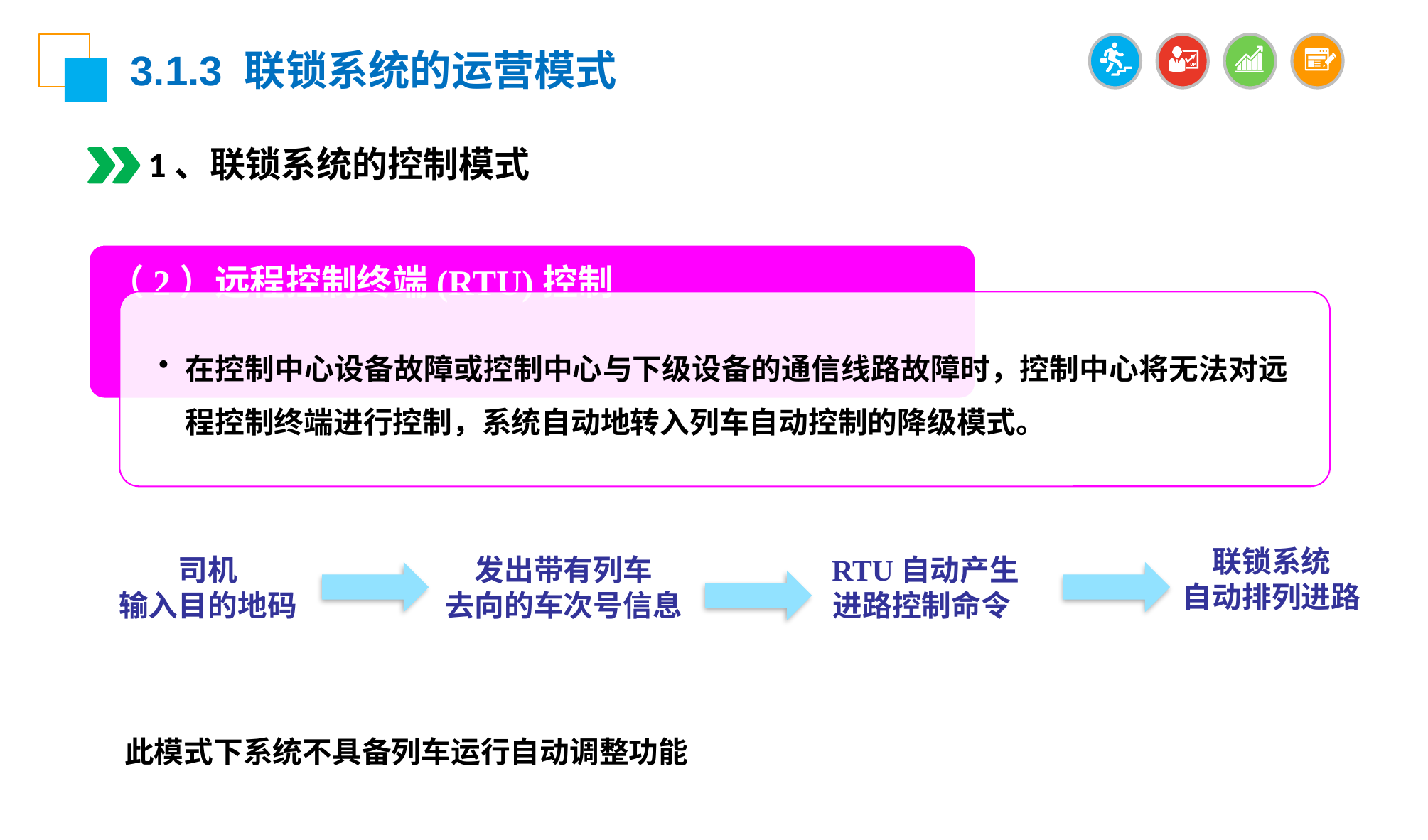

3.1.3 联锁系统的运营模式
1、联锁系统的控制模式

（2）远程控制终端(RTU)控制

在控制中心设备故障或控制中心与下级设备的通信线路故障时，控制中心将无法对远程控制终端进行控制，系统自动地转入列车自动控制的降级模式。
联锁系统
自动排列进路
司机
输入目的地码
发出带有列车
去向的车次号信息
 RTU自动产生
进路控制命令

此模式下系统不具备列车运行自动调整功能